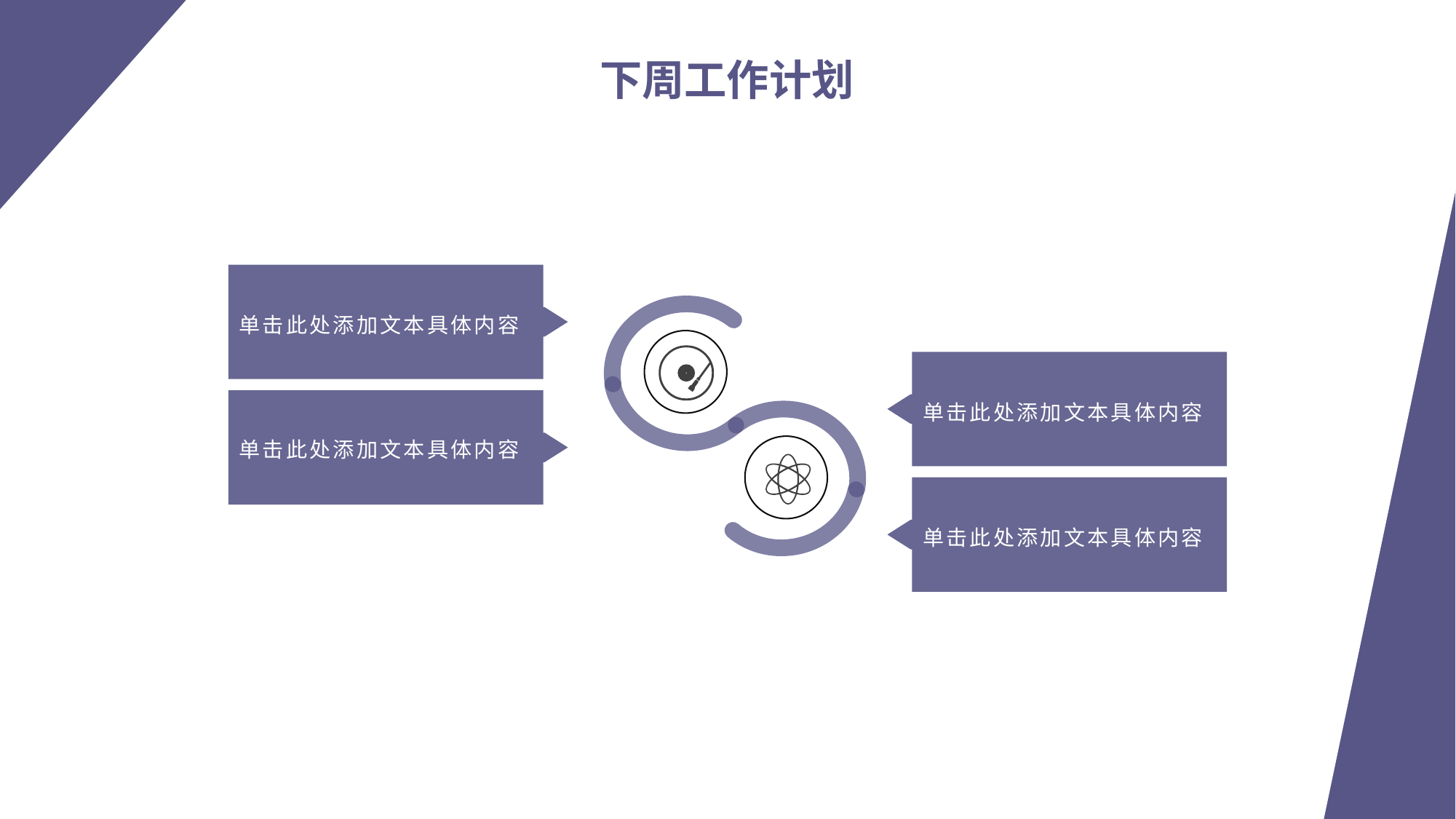

下周工作计划
点击输入您的标题

单击此处添加文本具体内容

单击此处添加文本具体内容

单击此处添加文本具体内容

单击此处添加文本具体内容